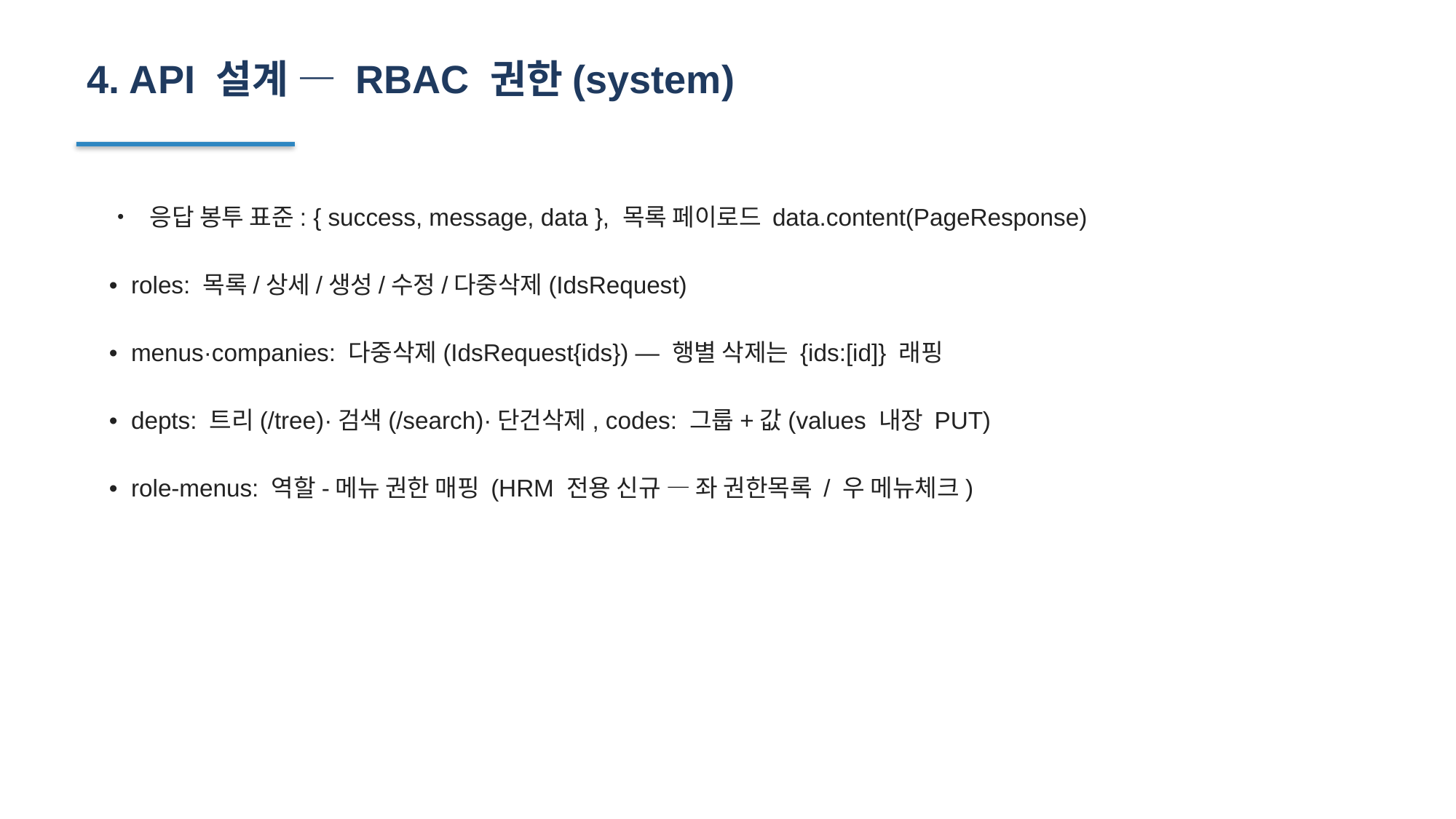

4. API 설계 — RBAC 권한(system)

•  응답 봉투 표준: { success, message, data }, 목록 페이로드 data.content(PageResponse)
•  roles: 목록/상세/생성/수정/다중삭제(IdsRequest)
•  menus·companies: 다중삭제(IdsRequest{ids}) — 행별 삭제는 {ids:[id]} 래핑
•  depts: 트리(/tree)·검색(/search)·단건삭제, codes: 그룹+값(values 내장 PUT)
•  role-menus: 역할-메뉴 권한 매핑 (HRM 전용 신규 — 좌 권한목록 / 우 메뉴체크)